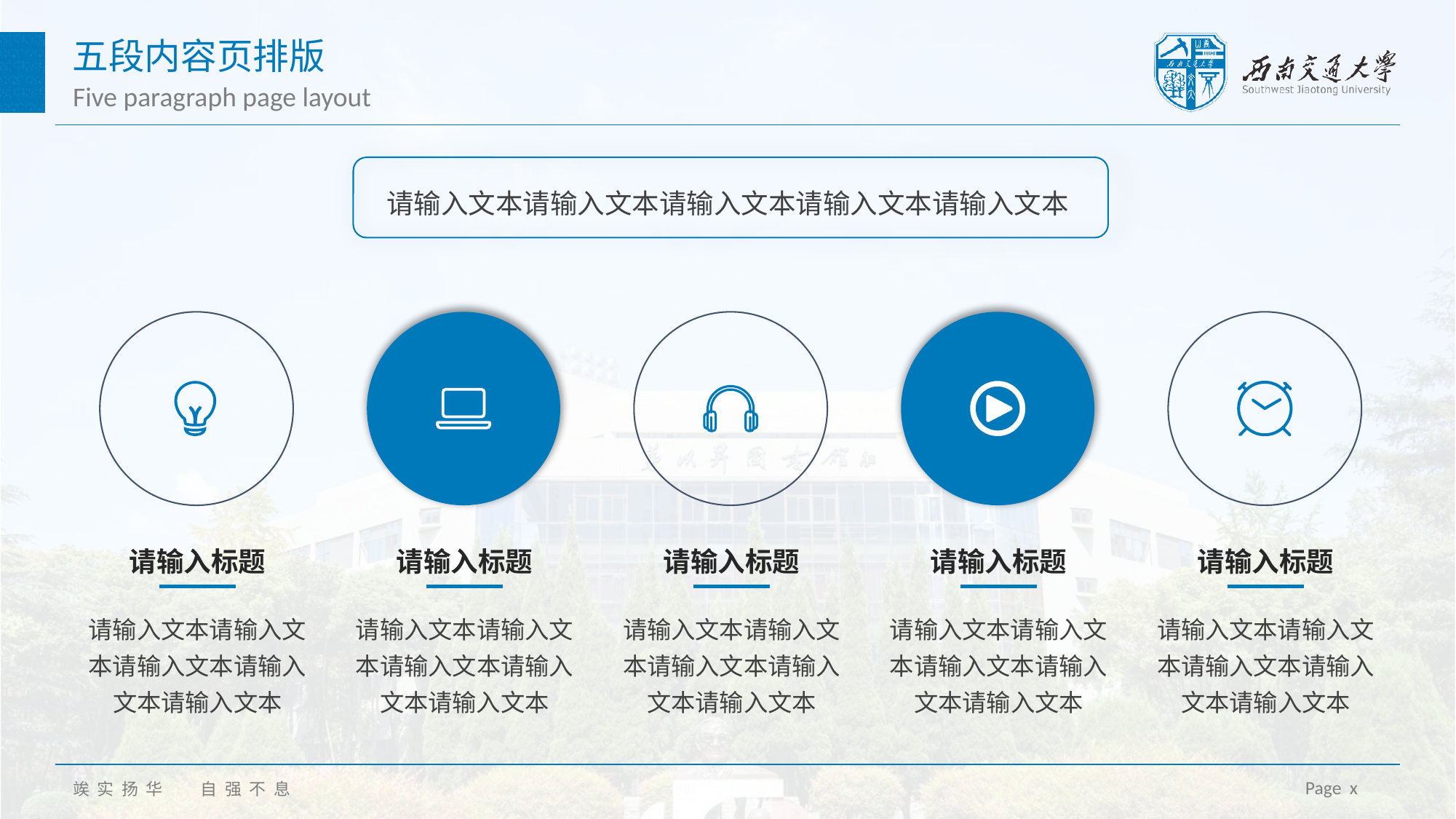

五段内容页排版
Five paragraph page layout

请输入文本请输入文本请输入文本请输入文本请输入文本

请输入标题
请输入标题
请输入标题
请输入标题
请输入标题
请输入文本请输入文本请输入文本请输入文本请输入文本

请输入文本请输入文本请输入文本请输入文本请输入文本

请输入文本请输入文本请输入文本请输入文本请输入文本

请输入文本请输入文本请输入文本请输入文本请输入文本

请输入文本请输入文本请输入文本请输入文本请输入文本

Page  x